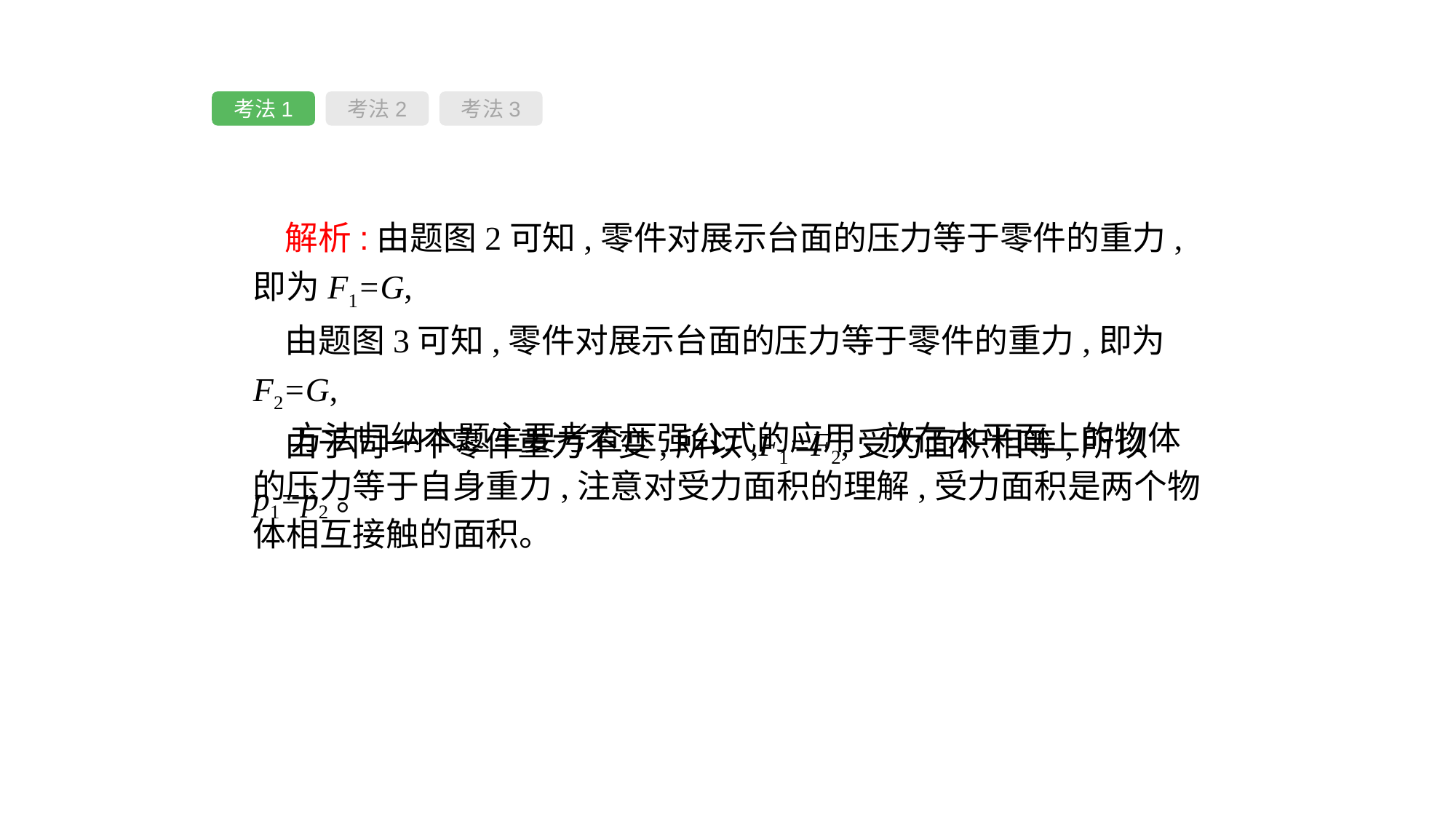

考法1
考法2
考法3
解析:由题图2可知,零件对展示台面的压力等于零件的重力,即为F1=G,
由题图3可知,零件对展示台面的压力等于零件的重力,即为F2=G,
由于同一个零件重力不变,所以,F1=F2,受力面积相等,所以p1=p2。
    方法归纳本题主要考查压强公式的应用,放在水平面上的物体的压力等于自身重力,注意对受力面积的理解,受力面积是两个物体相互接触的面积。